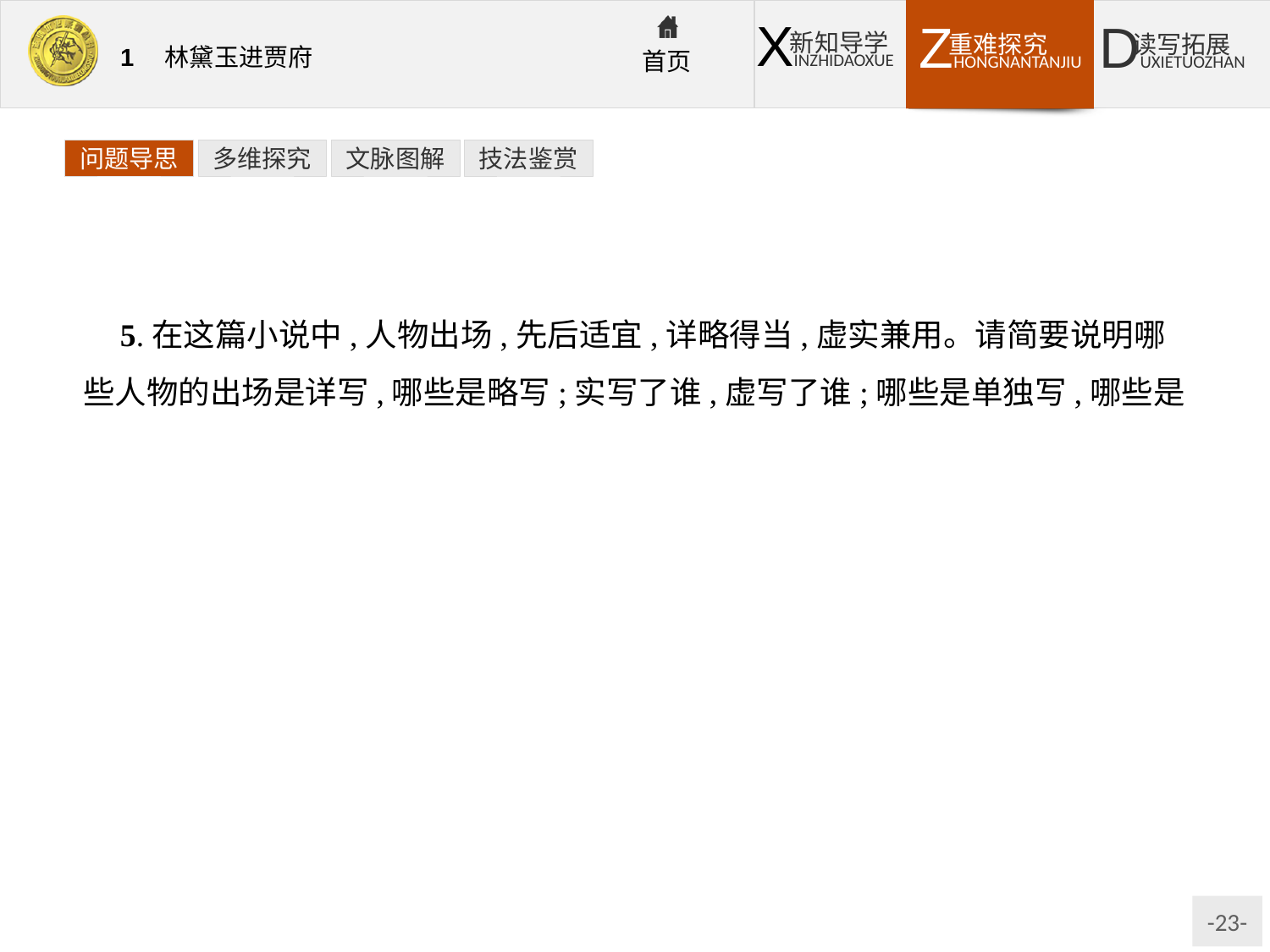

问题导思
多维探究
文脉图解
技法鉴赏
5.在这篇小说中,人物出场,先后适宜,详略得当,虚实兼用。请简要说明哪些人物的出场是详写,哪些是略写;实写了谁,虚写了谁;哪些是单独写,哪些是集体写。
提示:对贾母、王熙凤、贾宝玉等人物详写,对邢夫人、王夫人、李纨和贾氏三姊妹则略写;对贾母、王熙凤等出场人物是实写,而对贾政、贾赦等未出场的人物则是虚写;对贾宝玉、王熙凤等是单独写,而对邢夫人、王夫人、李纨、迎春、惜春等只做集体介绍。这样描写不但笔法变化多姿,而且在众多人物中可使描写重点突出。